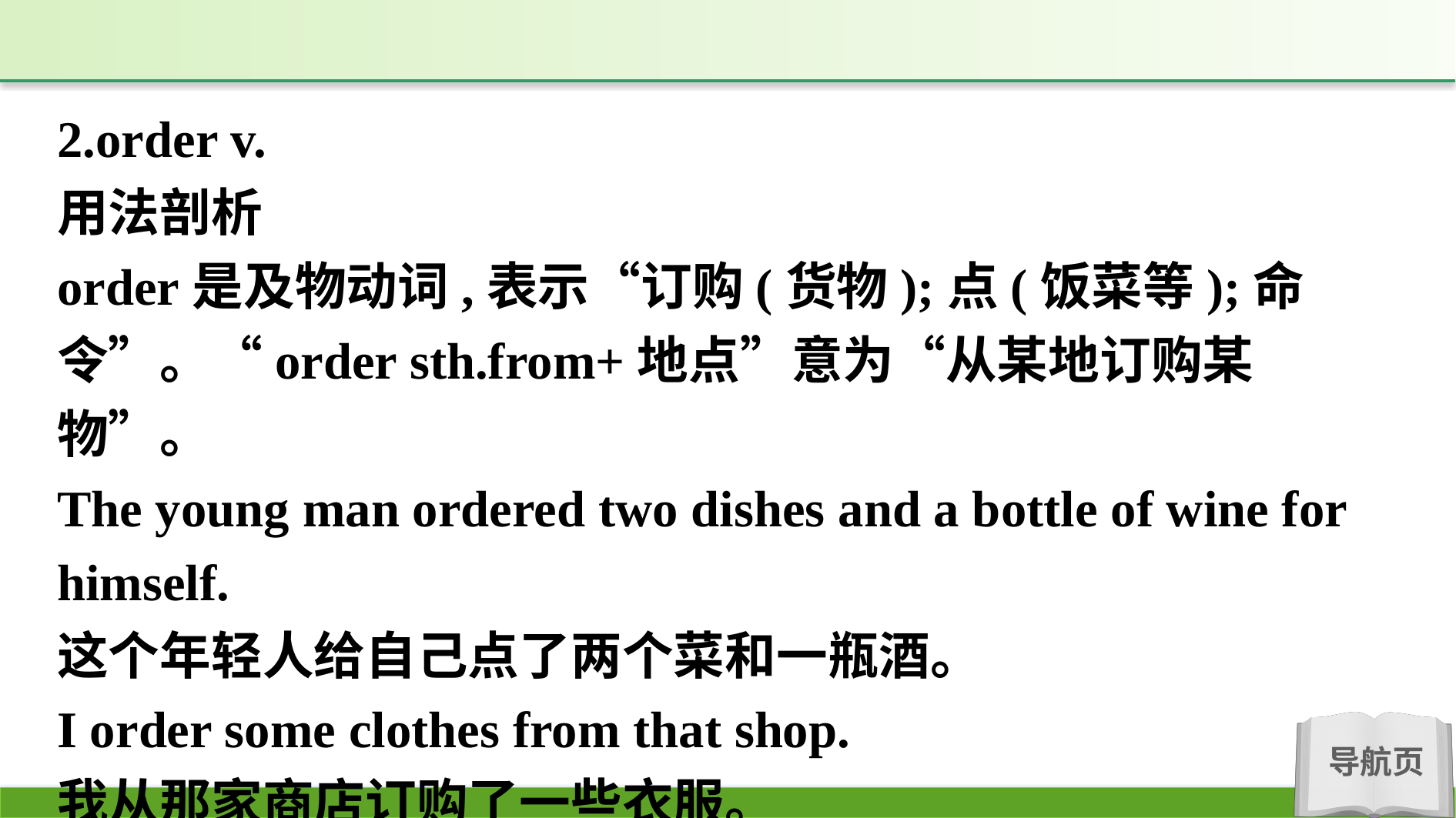

2.order v.
用法剖析
order是及物动词,表示“订购(货物);点(饭菜等);命令”。“order sth.from+地点”意为“从某地订购某物”。
The young man ordered two dishes and a bottle of wine for himself.
这个年轻人给自己点了两个菜和一瓶酒。
I order some clothes from that shop.
我从那家商店订购了一些衣服。